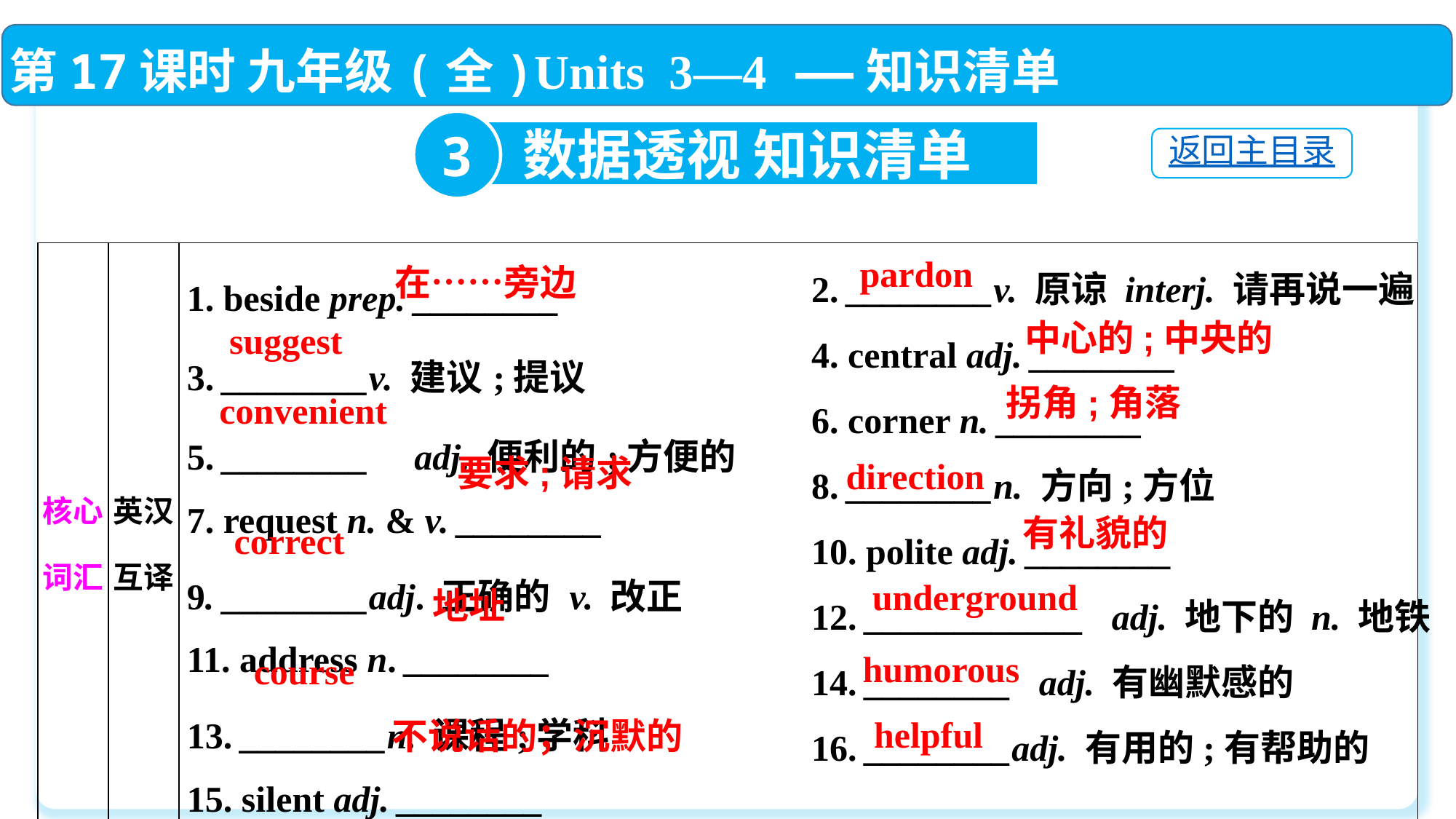

第17课时 九年级(全)Units  3—4 ——知识清单

3
数据透视 知识清单
返回主目录
2. ________v. 原谅 interj. 请再说一遍
4. central adj. ________
6. corner n. ________
8. ________n. 方向;方位
10. polite adj. ________
12. ____________   adj. 地下的 n. 地铁
14. ________   adj. 有幽默感的
16. ________adj. 有用的;有帮助的
| 核心词汇 | 英汉互译 | 1. beside prep. \_\_\_\_\_\_\_\_　　　  3. \_\_\_\_\_\_\_\_v. 建议;提议  5. \_\_\_\_\_\_\_\_ adj. 便利的;方便的  7. request n. & v. \_\_\_\_\_\_\_\_ 9. \_\_\_\_\_\_\_\_adj. 正确的 v. 改正 11. address n. \_\_\_\_\_\_\_\_ 13. \_\_\_\_\_\_\_\_n. 课程;学科  15. silent adj. \_\_\_\_\_\_\_\_ |
| --- | --- | --- |
pardon
在……旁边
中心的;中央的
suggest
拐角;角落
convenient
要求;请求
direction
有礼貌的
correct
underground
地址
humorous
course
helpful
不说话的；沉默的